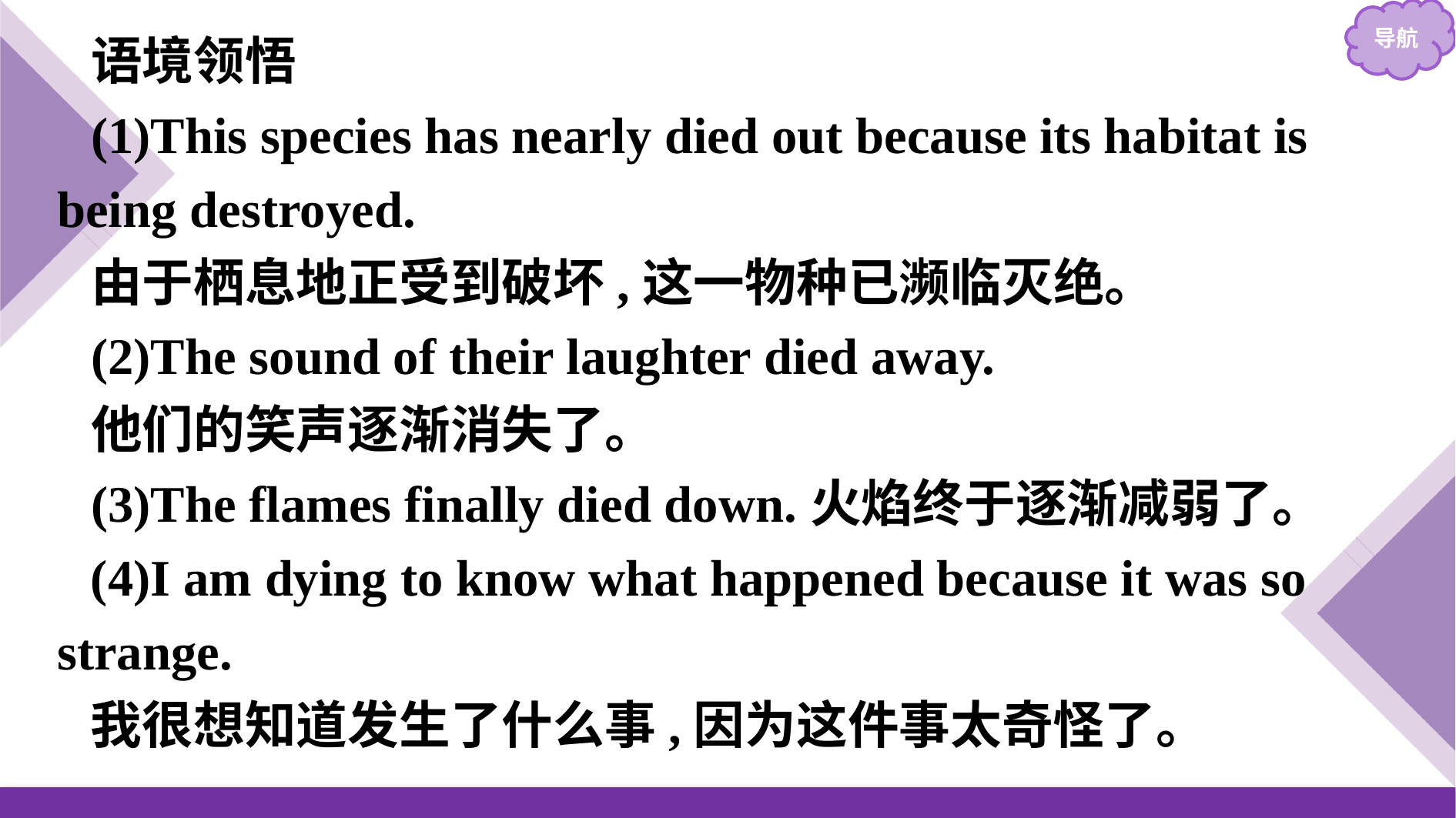

语境领悟
(1)This species has nearly died out because its habitat is being destroyed.
由于栖息地正受到破坏,这一物种已濒临灭绝。
(2)The sound of their laughter died away.
他们的笑声逐渐消失了。
(3)The flames finally died down.火焰终于逐渐减弱了。
(4)I am dying to know what happened because it was so strange.
我很想知道发生了什么事,因为这件事太奇怪了。